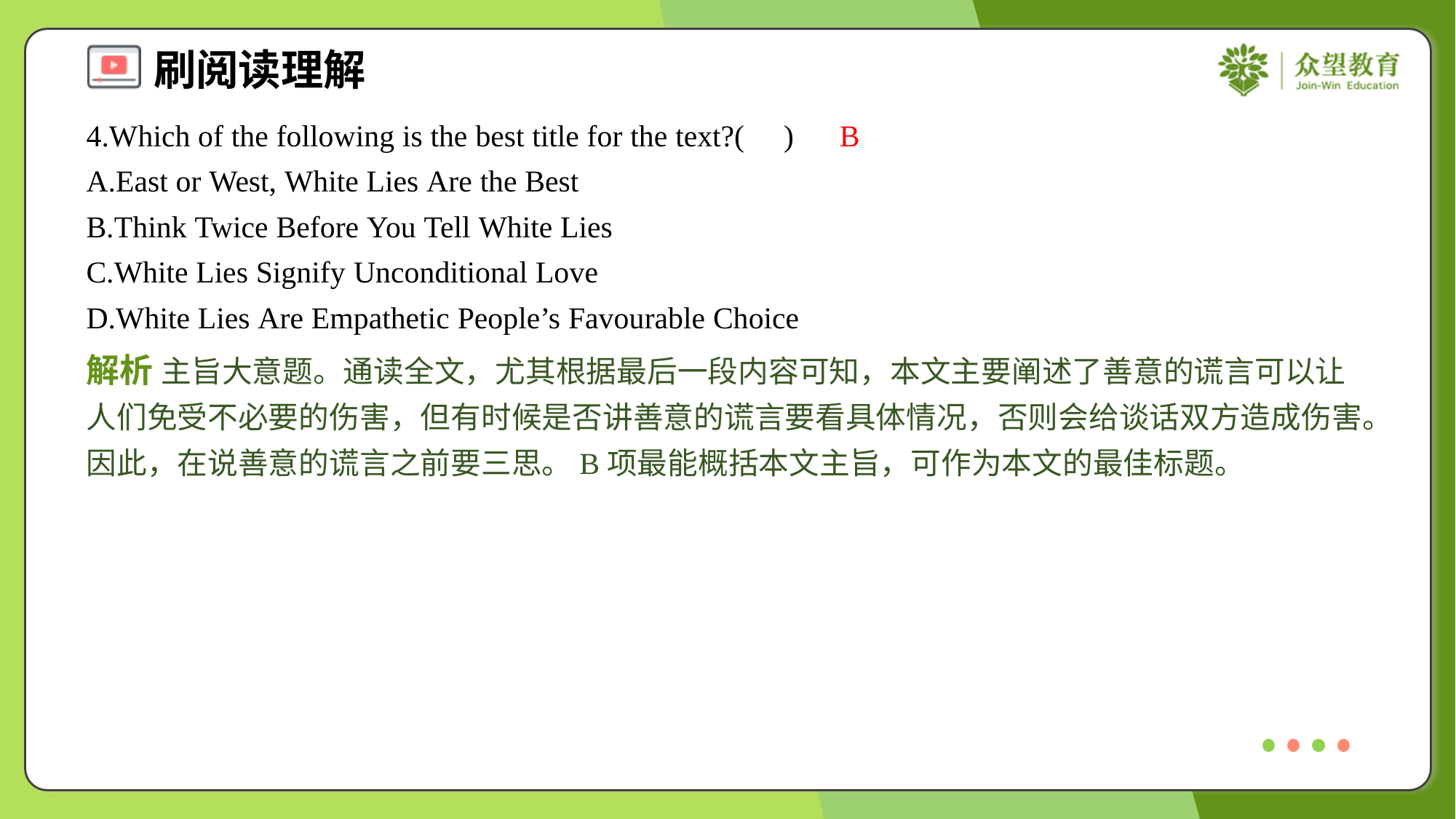

4.Which of the following is the best title for the text?(     )
B
A.East or West, White Lies Are the Best
B.Think Twice Before You Tell White Lies
C.White Lies Signify Unconditional Love
D.White Lies Are Empathetic People’s Favourable Choice
解析 主旨大意题。通读全文，尤其根据最后一段内容可知，本文主要阐述了善意的谎言可以让人们免受不必要的伤害，但有时候是否讲善意的谎言要看具体情况，否则会给谈话双方造成伤害。因此，在说善意的谎言之前要三思。B项最能概括本文主旨，可作为本文的最佳标题。